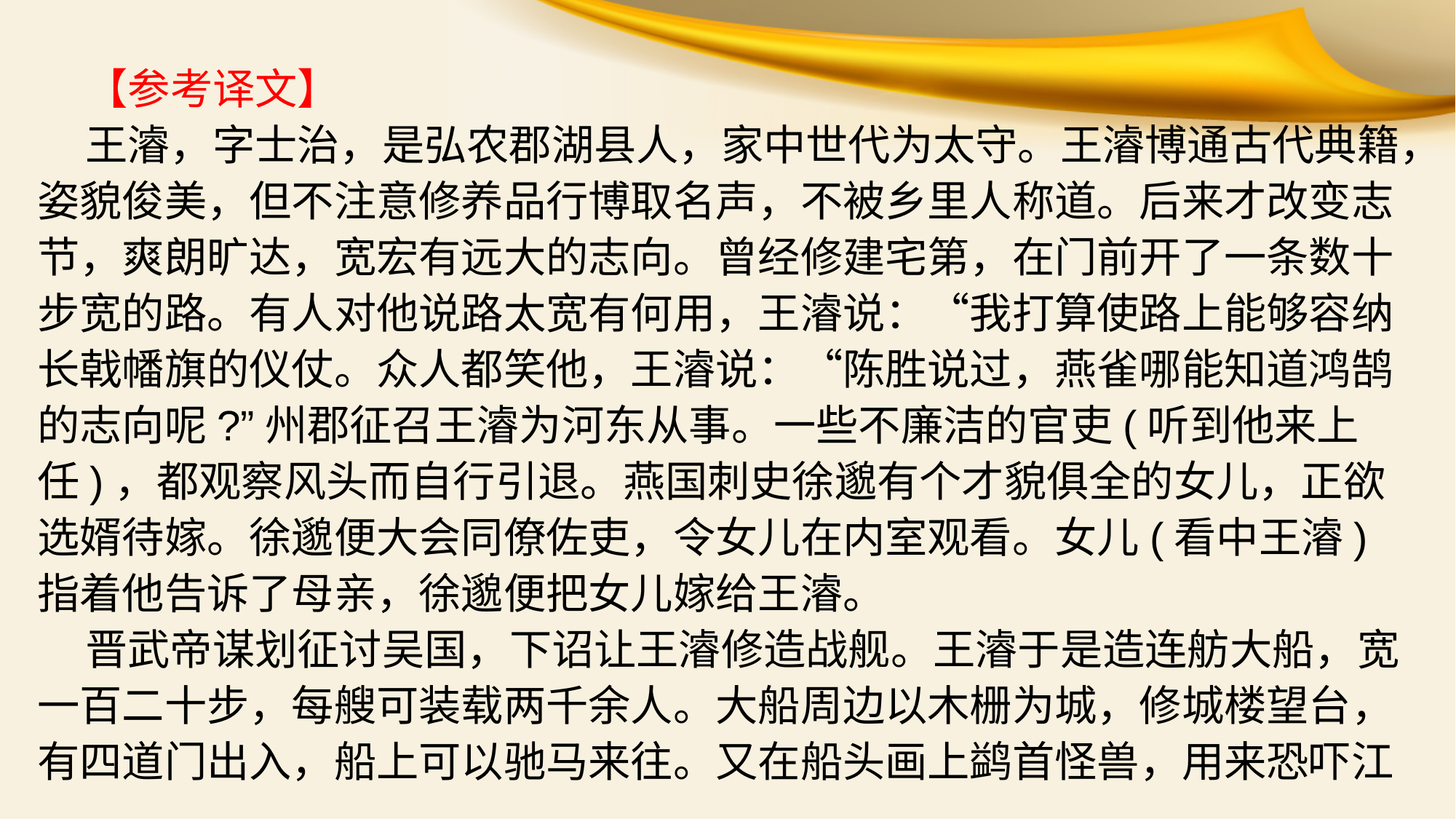

【参考译文】
    王濬，字士治，是弘农郡湖县人，家中世代为太守。王濬博通古代典籍，姿貌俊美，但不注意修养品行博取名声，不被乡里人称道。后来才改变志节，爽朗旷达，宽宏有远大的志向。曾经修建宅第，在门前开了一条数十步宽的路。有人对他说路太宽有何用，王濬说：“我打算使路上能够容纳长戟幡旗的仪仗。众人都笑他，王濬说：“陈胜说过，燕雀哪能知道鸿鹄的志向呢?”州郡征召王濬为河东从事。一些不廉洁的官吏(听到他来上任)，都观察风头而自行引退。燕国刺史徐邈有个才貌俱全的女儿，正欲选婿待嫁。徐邈便大会同僚佐吏，令女儿在内室观看。女儿(看中王濬)指着他告诉了母亲，徐邈便把女儿嫁给王濬。
    晋武帝谋划征讨吴国，下诏让王濬修造战舰。王濬于是造连舫大船，宽一百二十步，每艘可装载两千余人。大船周边以木栅为城，修城楼望台，有四道门出入，船上可以驰马来往。又在船头画上鹢首怪兽，用来恐吓江